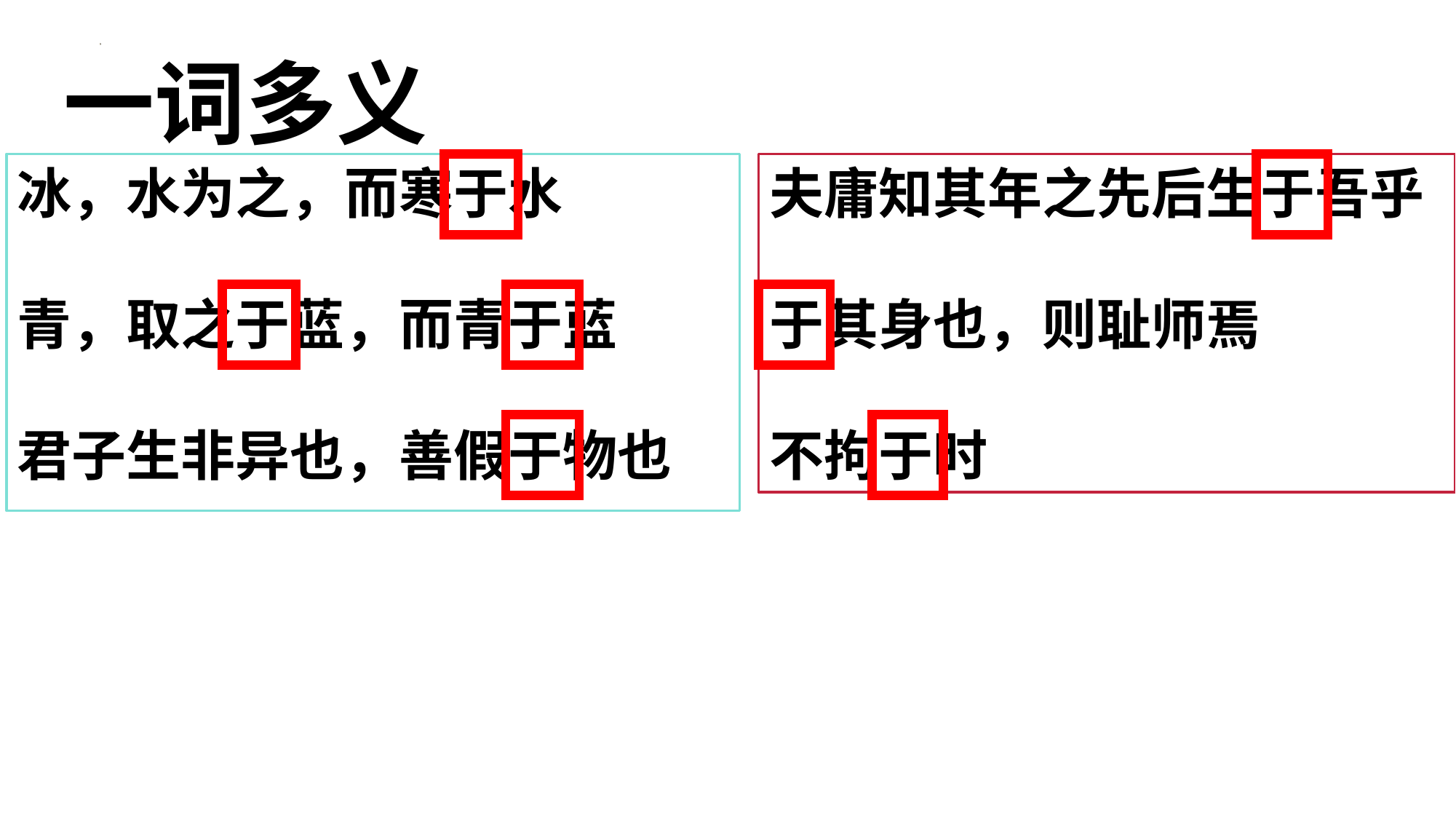

一词多义
冰，水为之，而寒于水

青，取之于蓝，而青于蓝

君子生非异也，善假于物也

夫庸知其年之先后生于吾乎

于其身也，则耻师焉

不拘于时